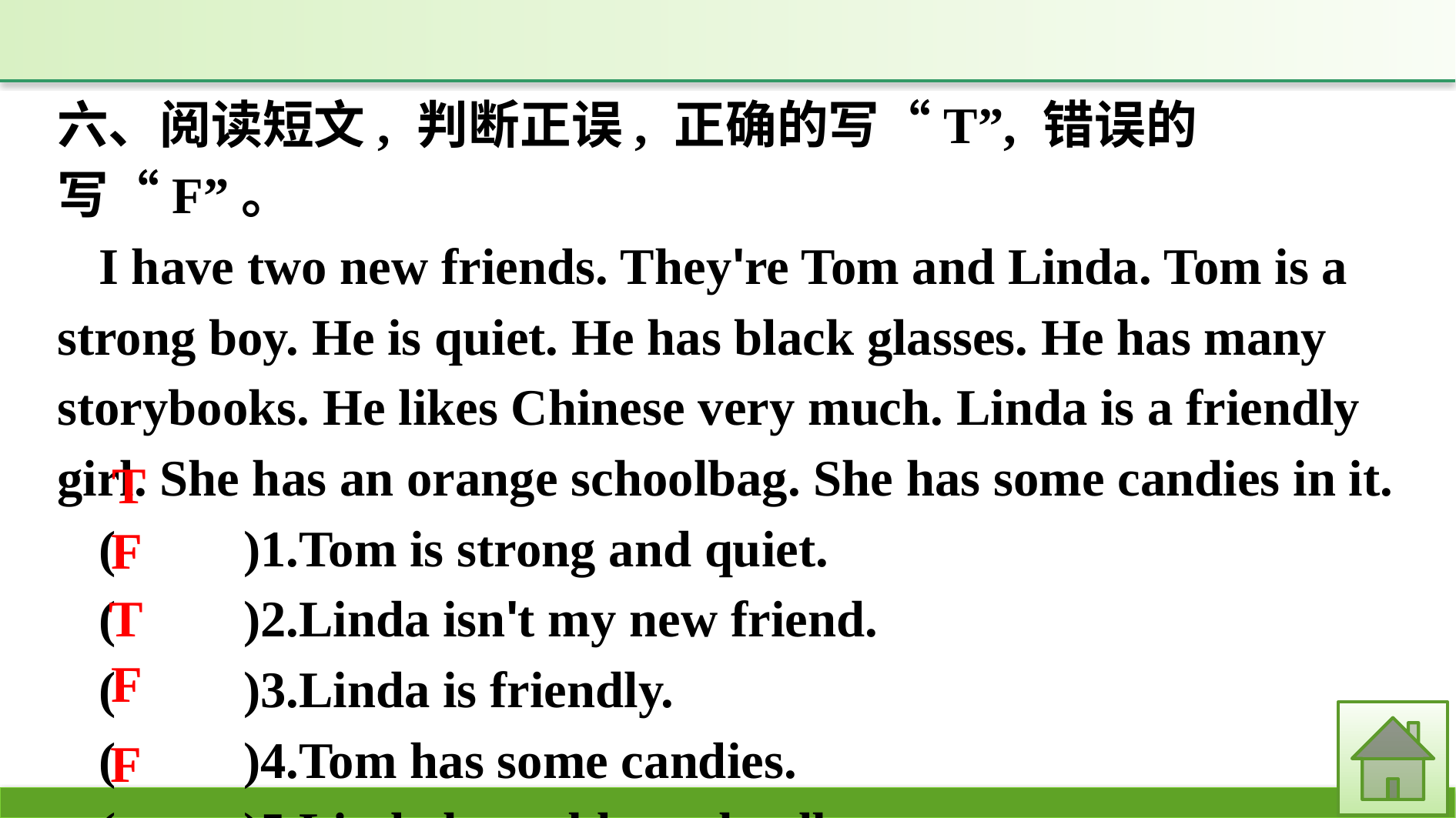

六、阅读短文, 判断正误, 正确的写“T”, 错误的写“F”。
I have two new friends. They're Tom and Linda. Tom is a strong boy. He is quiet. He has black glasses. He has many storybooks. He likes Chinese very much. Linda is a friendly girl. She has an orange schoolbag. She has some candies in it.
(　　)1.Tom is strong and quiet.
(　　)2.Linda isn't my new friend.
(　　)3.Linda is friendly.
(　　)4.Tom has some candies.
(　　)5.Linda has a blue schoolbag.
T
F
T
F
F